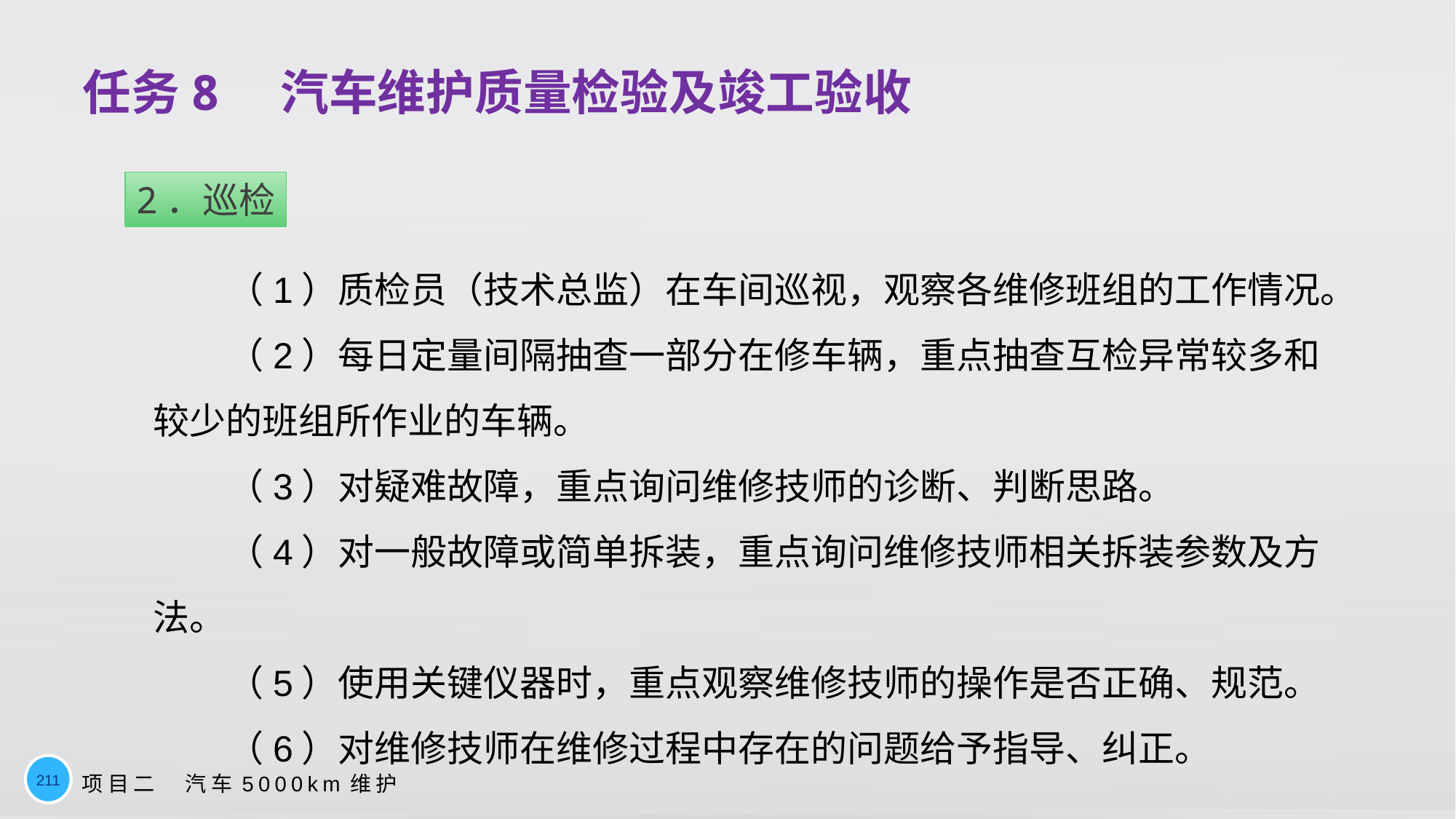

# 任务8　汽车维护质量检验及竣工验收
2．巡检
（1）质检员（技术总监）在车间巡视，观察各维修班组的工作情况。
（2）每日定量间隔抽查一部分在修车辆，重点抽查互检异常较多和较少的班组所作业的车辆。
（3）对疑难故障，重点询问维修技师的诊断、判断思路。
（4）对一般故障或简单拆装，重点询问维修技师相关拆装参数及方法。
（5）使用关键仪器时，重点观察维修技师的操作是否正确、规范。
（6）对维修技师在维修过程中存在的问题给予指导、纠正。
211